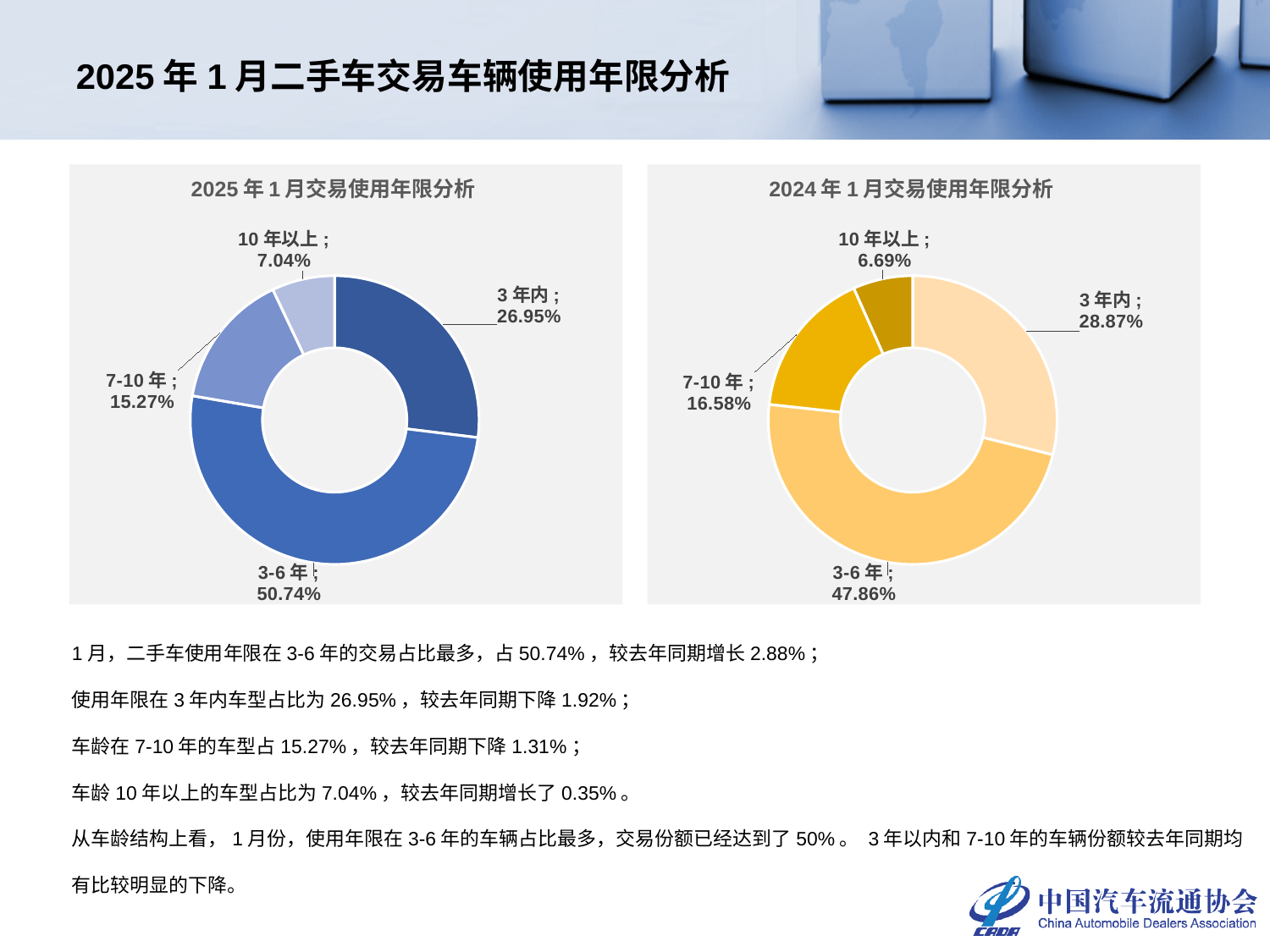

# 2025年1月二手车交易车辆使用年限分析

### Chart: 2025年1月交易使用年限分析

| Category | 车龄占比 |
|---|---|
| 3年内 | 0.269495057330856 |
| 3-6年 | 0.5073775624377675 |
| 7-10年 | 0.1527125655686379 |
| 10年以上 | 0.07041481466273854 |

### Chart: 2024年1月交易使用年限分析

| Category |  |
|---|---|
| 3年内 | 0.28874248829933796 |
| 3-6年 | 0.47858343510826445 |
| 7-10年 | 0.16577922085614138 |
| 10年以上 | 0.06689485573625624 |
1月，二手车使用年限在3-6年的交易占比最多，占50.74%，较去年同期增长2.88%；
使用年限在3年内车型占比为26.95%，较去年同期下降1.92%；
车龄在7-10年的车型占15.27%，较去年同期下降1.31%；
车龄10年以上的车型占比为7.04%，较去年同期增长了0.35%。
从车龄结构上看，1月份，使用年限在3-6年的车辆占比最多，交易份额已经达到了50%。 3年以内和7-10年的车辆份额较去年同期均有比较明显的下降。